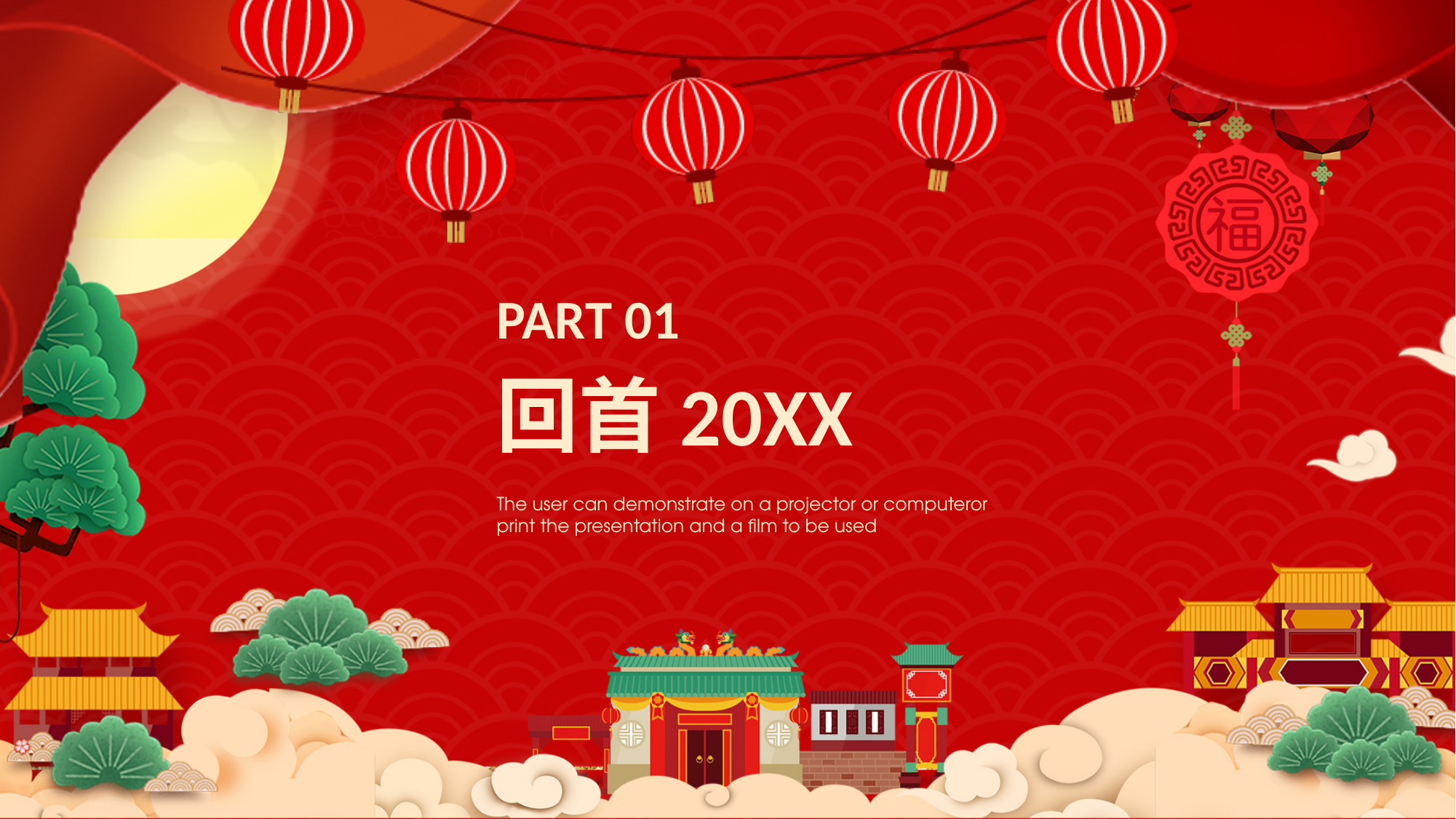

PART 01
回首20XX
The user can demonstrate on a projector or computeror print the presentation and a film to be used